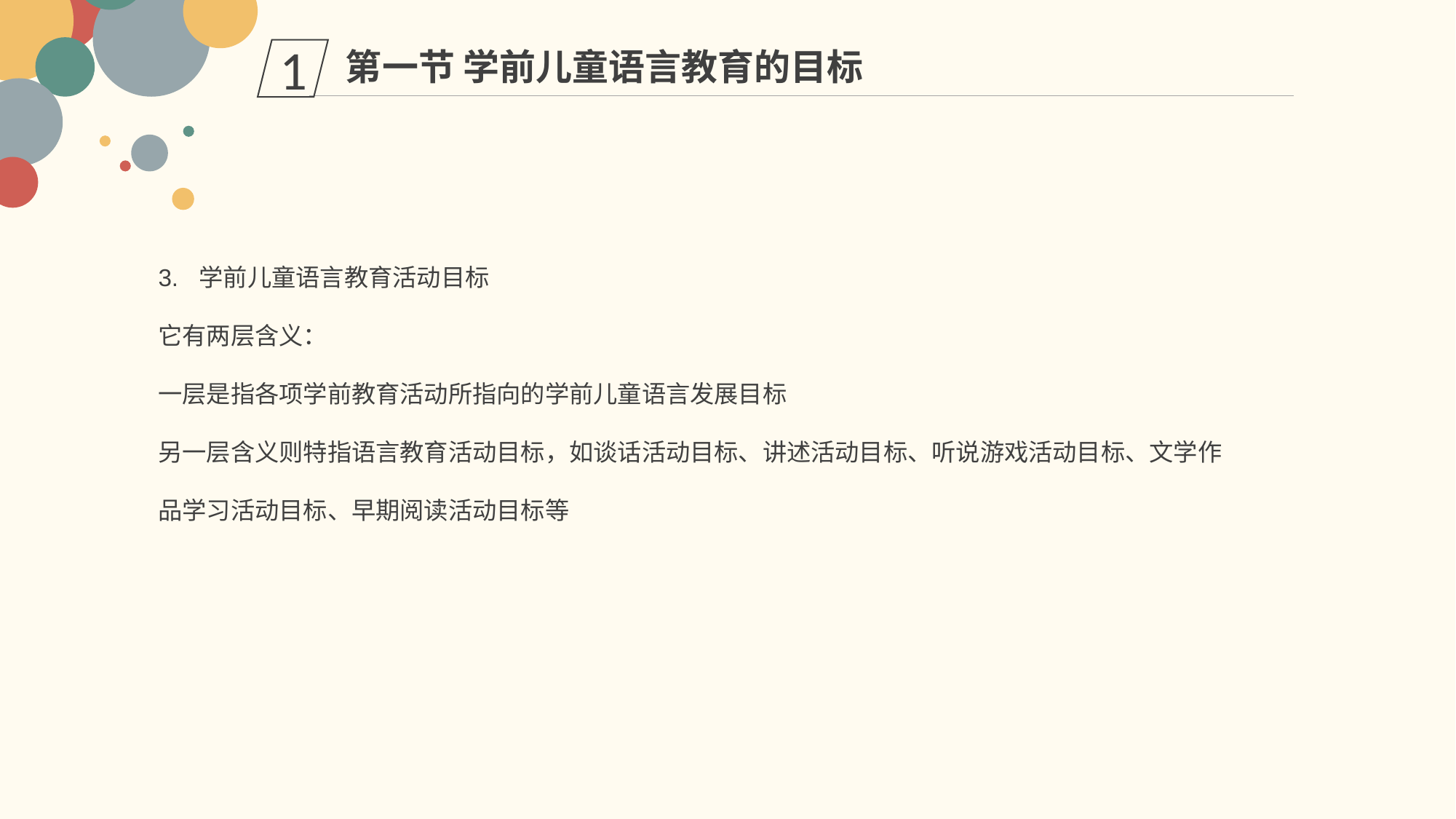

第一节 学前儿童语言教育的目标
1
学前儿童语言教育活动目标
它有两层含义：
一层是指各项学前教育活动所指向的学前儿童语言发展目标
另一层含义则特指语言教育活动目标，如谈话活动目标、讲述活动目标、听说游戏活动目标、文学作品学习活动目标、早期阅读活动目标等